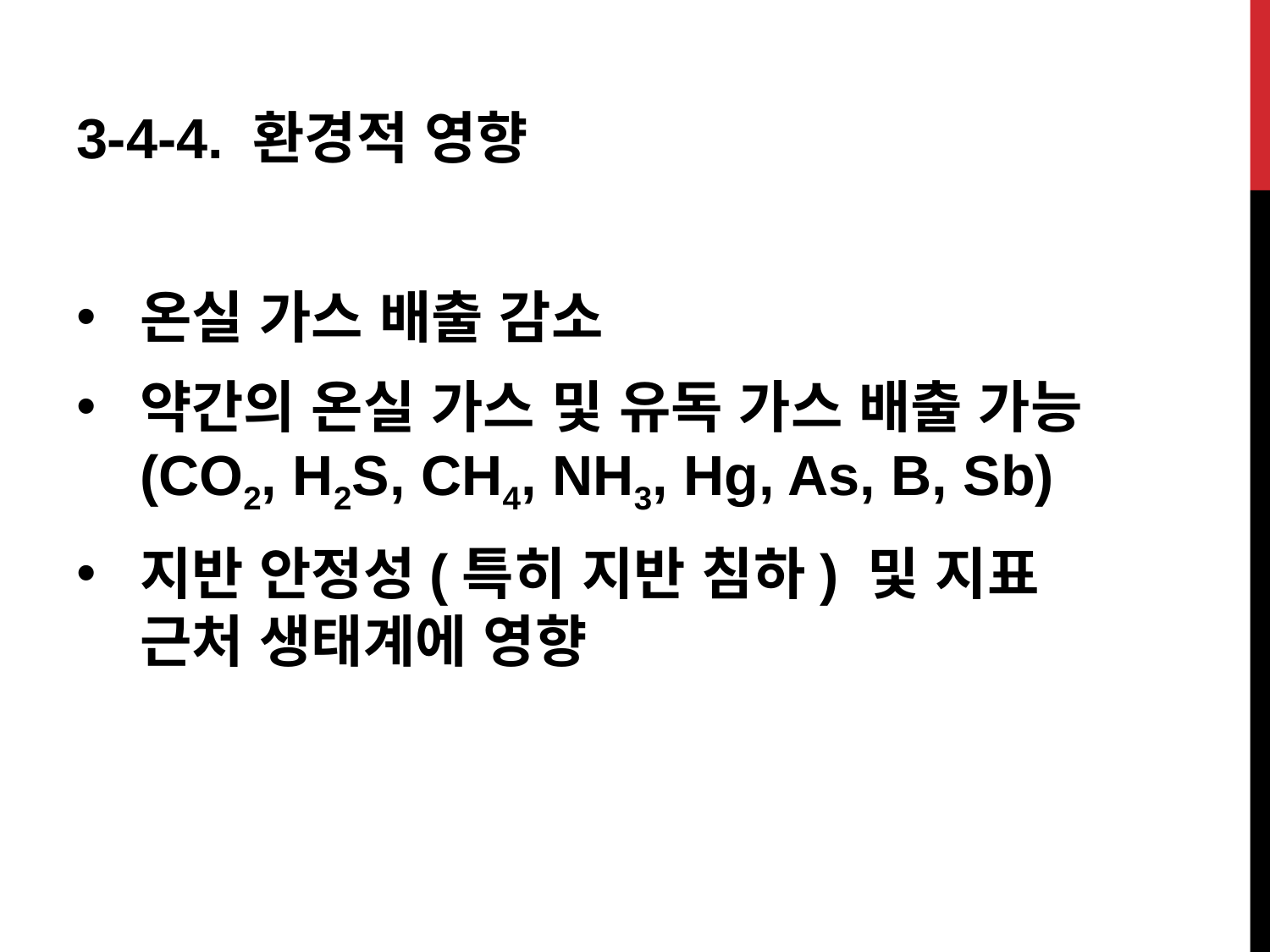

3-4-4. 환경적 영향

온실 가스 배출 감소
약간의 온실 가스 및 유독 가스 배출 가능 (CO2, H2S, CH4, NH3, Hg, As, B, Sb)
지반 안정성(특히 지반 침하) 및 지표 근처 생태계에 영향